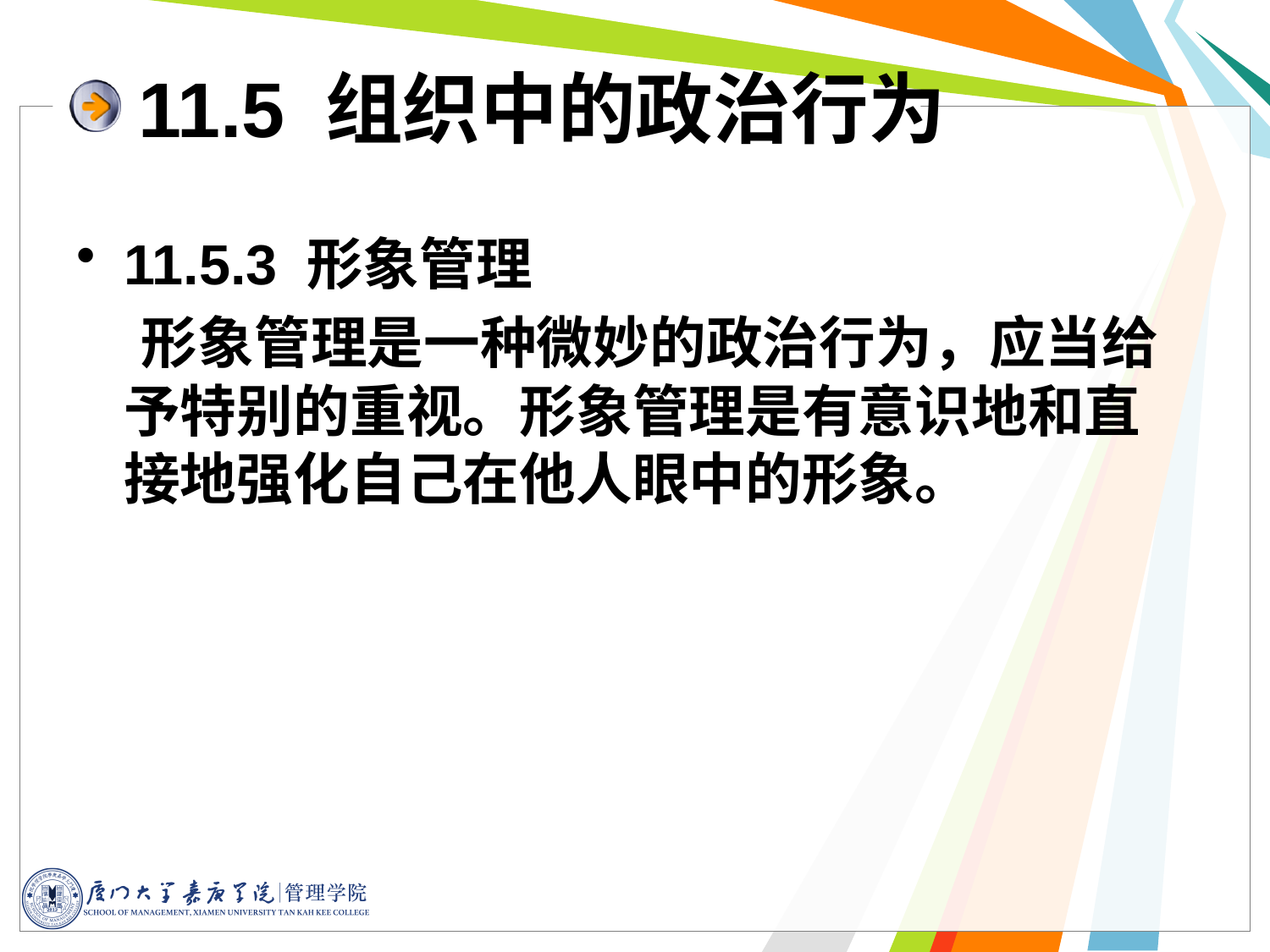

11.5 组织中的政治行为
11.5.3 形象管理
    形象管理是一种微妙的政治行为，应当给予特别的重视。形象管理是有意识地和直接地强化自己在他人眼中的形象。